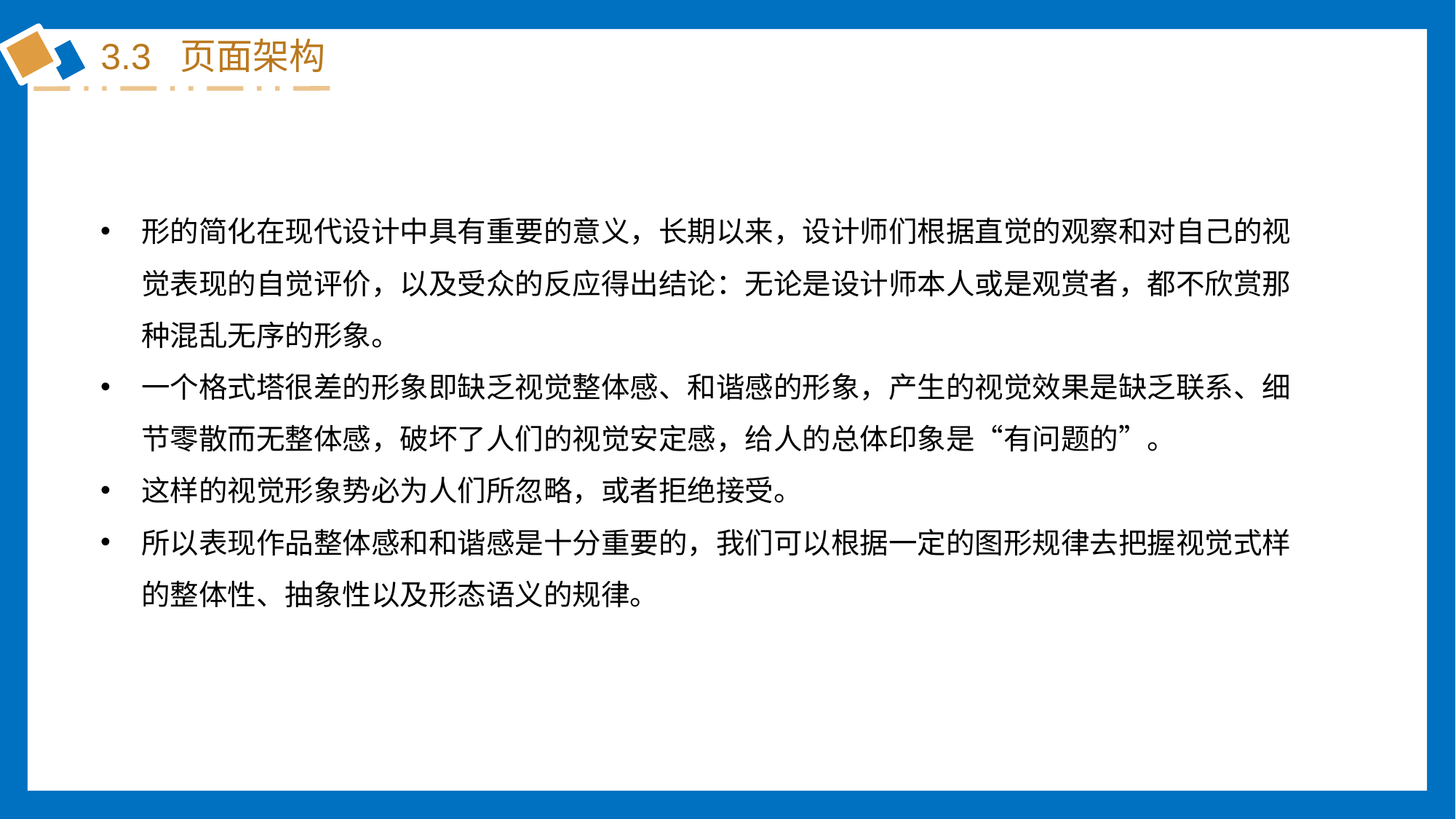

3.3  页面架构

形的简化在现代设计中具有重要的意义，长期以来，设计师们根据直觉的观察和对自己的视觉表现的自觉评价，以及受众的反应得出结论：无论是设计师本人或是观赏者，都不欣赏那种混乱无序的形象。
一个格式塔很差的形象即缺乏视觉整体感、和谐感的形象，产生的视觉效果是缺乏联系、细节零散而无整体感，破坏了人们的视觉安定感，给人的总体印象是“有问题的”。
这样的视觉形象势必为人们所忽略，或者拒绝接受。
所以表现作品整体感和和谐感是十分重要的，我们可以根据一定的图形规律去把握视觉式样的整体性、抽象性以及形态语义的规律。